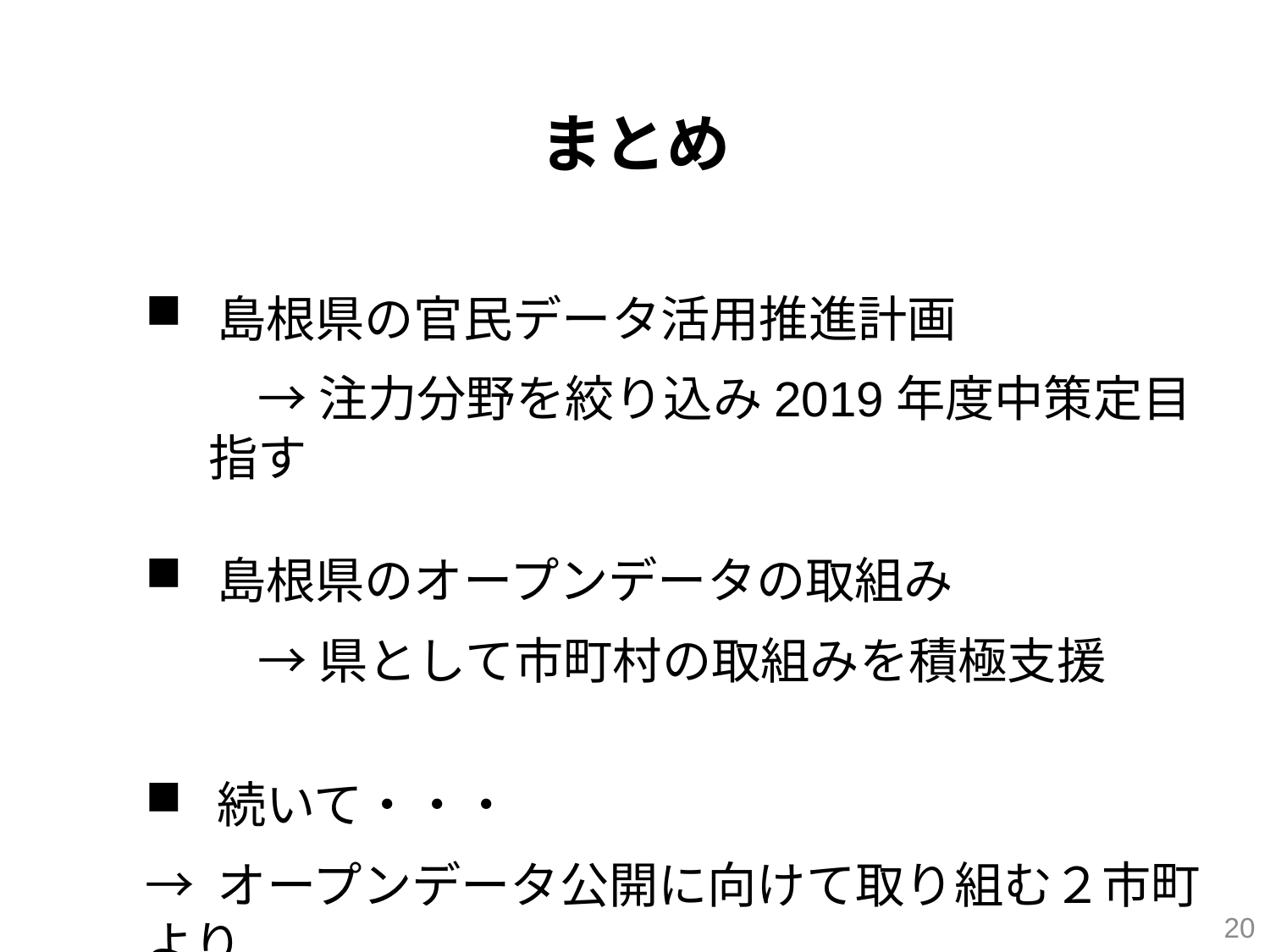

まとめ
島根県の官民データ活用推進計画
　→ 注力分野を絞り込み2019年度中策定目指す
島根県のオープンデータの取組み
　→ 県として市町村の取組みを積極支援
続いて・・・
→ オープンデータ公開に向けて取り組む２市町より
　　現状と今後の方針についてご説明いただきます
20